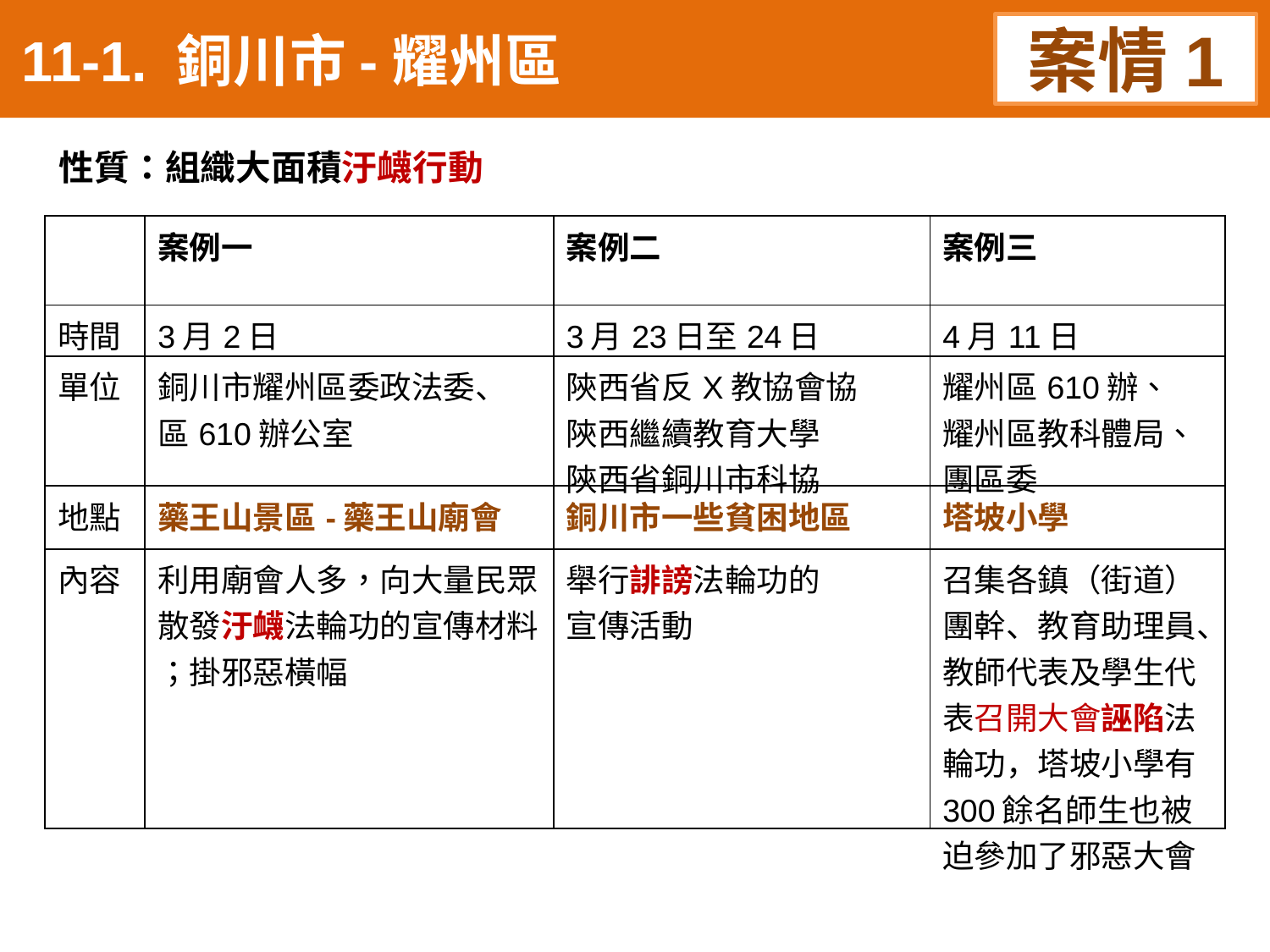

11-1. 銅川市-耀州區
案情1

性質：組織大面積汙衊行動
|  | 案例一 | 案例二 | 案例三 |
| --- | --- | --- | --- |
| 時間 | 3月2日 | 3月23日至24日 | 4月11日 |
| 單位 | 銅川市耀州區委政法委、 區610辦公室 | 陝西省反X教協會協 陝西繼續教育大學 陝西省銅川市科協 | 耀州區610辦、 耀州區教科體局、 團區委 |
| 地點 | 藥王山景區-藥王山廟會 | 銅川市一些貧困地區 | 塔坡小學 |
| 內容 | 利用廟會人多，向大量民眾散發汙衊法輪功的宣傳材料 ；掛邪惡橫幅 | 舉行誹謗法輪功的 宣傳活動 | 召集各鎮（街道）團幹、教育助理員、教師代表及學生代表召開大會誣陷法輪功，塔坡小學有300餘名師生也被迫參加了邪惡大會 |